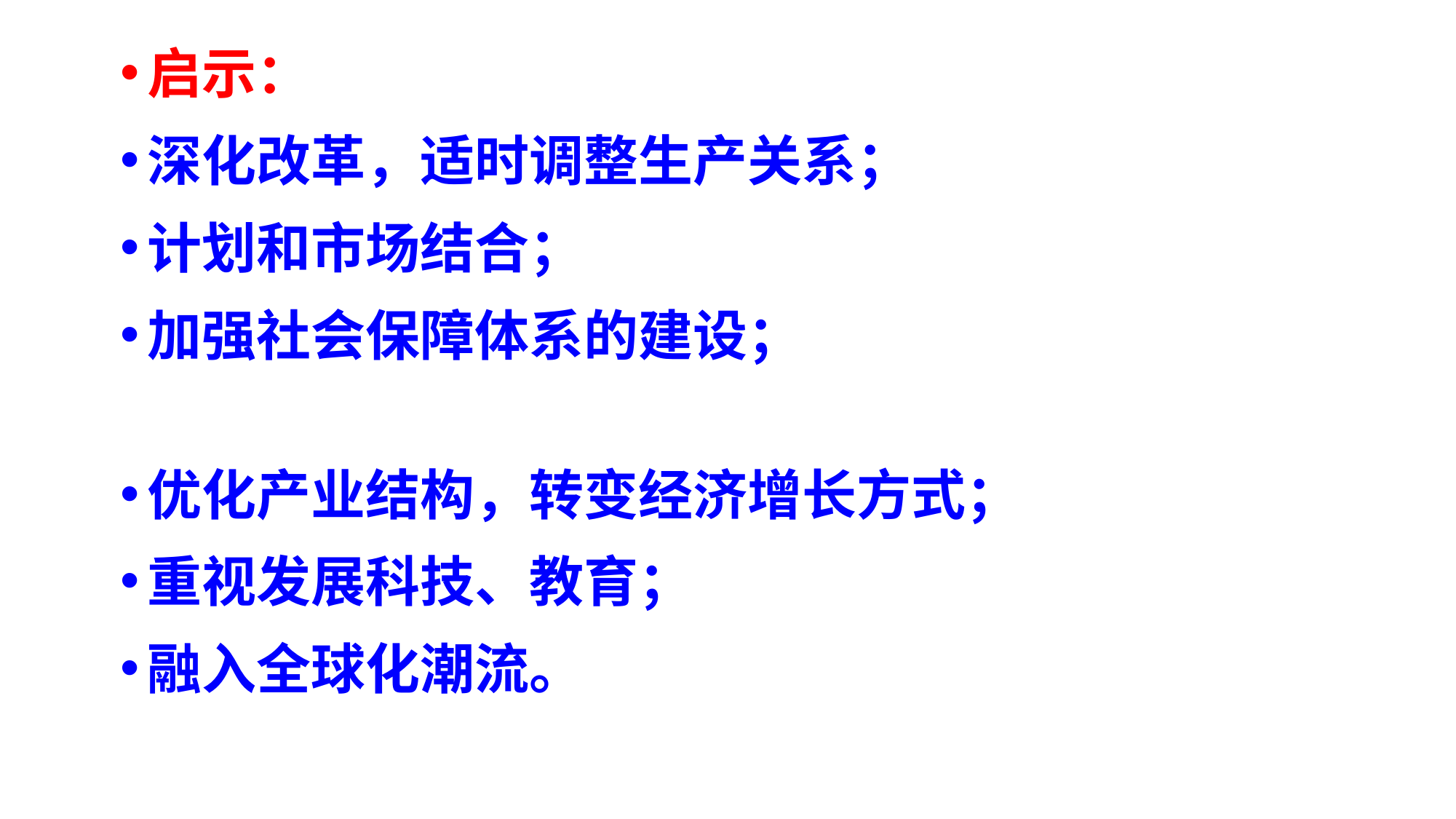

启示：
深化改革，适时调整生产关系；
计划和市场结合；
加强社会保障体系的建设；
优化产业结构，转变经济增长方式；
重视发展科技、教育；
融入全球化潮流。